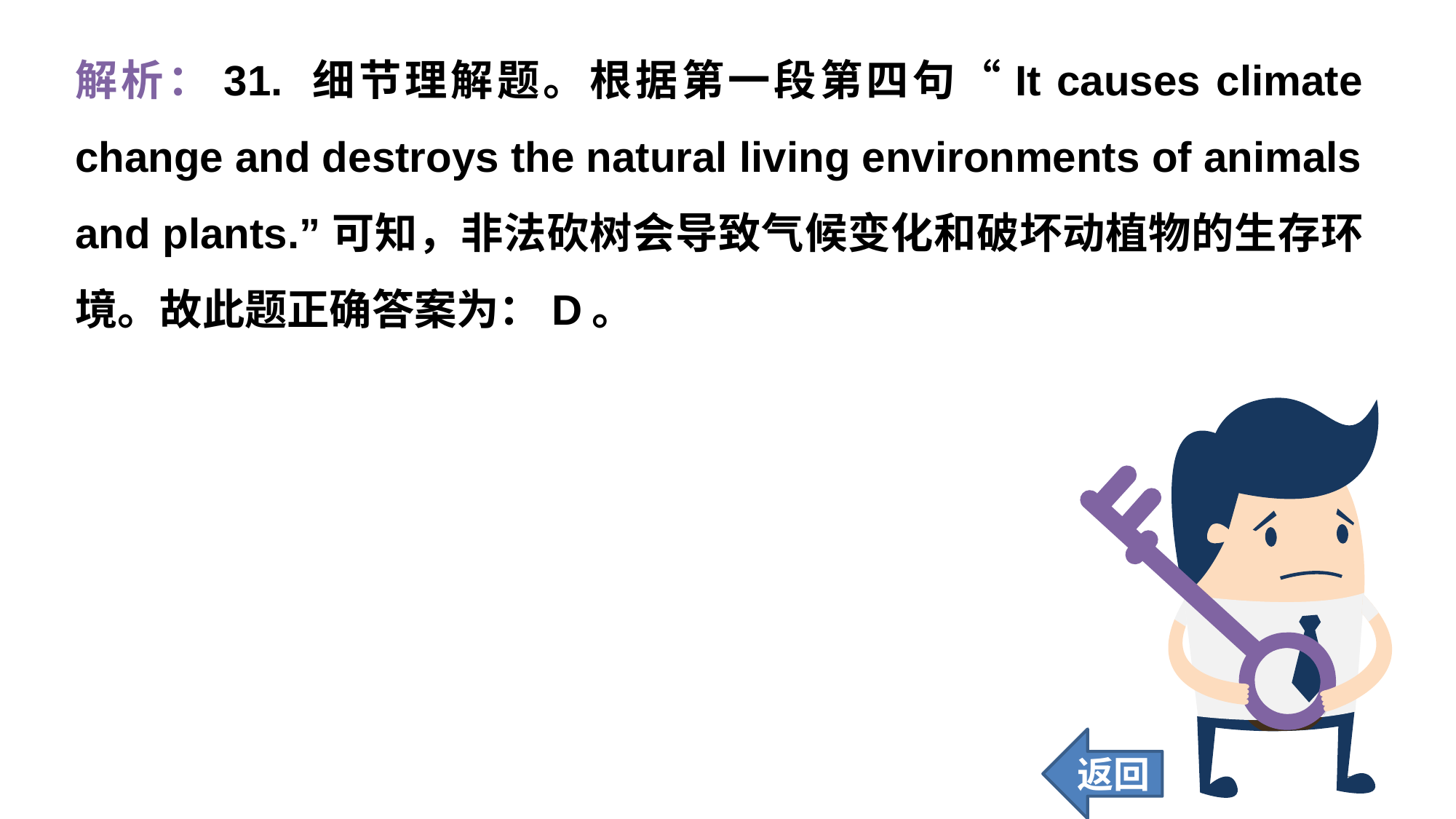

解析：31. 细节理解题。根据第一段第四句“It causes climate change and destroys the natural living environments of animals and plants.”可知，非法砍树会导致气候变化和破坏动植物的生存环境。故此题正确答案为：D。

返回
319